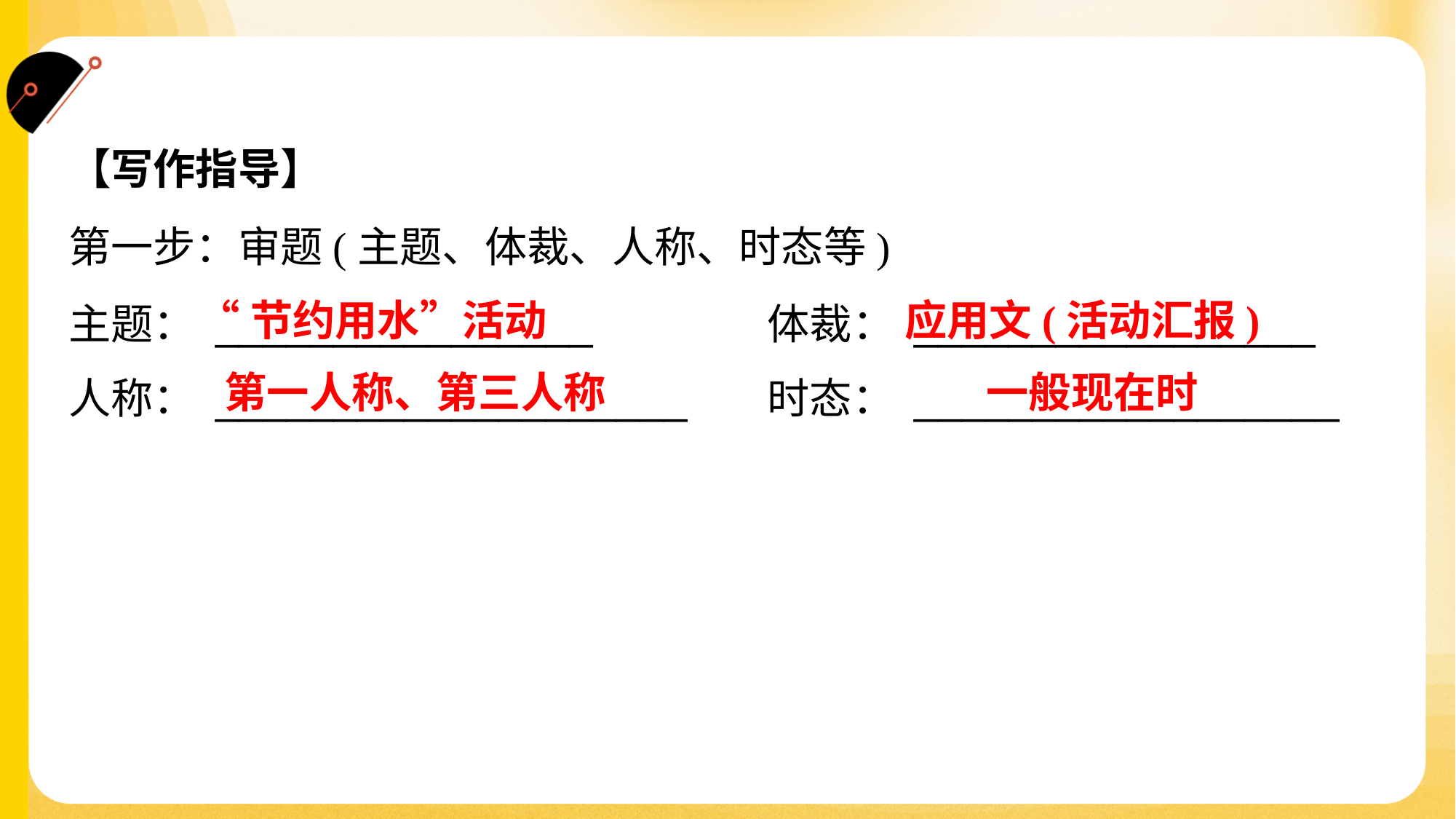

【写作指导】
第一步：审题(主题、体裁、人称、时态等)
主题： ________________	体裁： _________________
人称： ____________________	时态： __________________
“节约用水”活动
应用文(活动汇报)
第一人称、第三人称
一般现在时